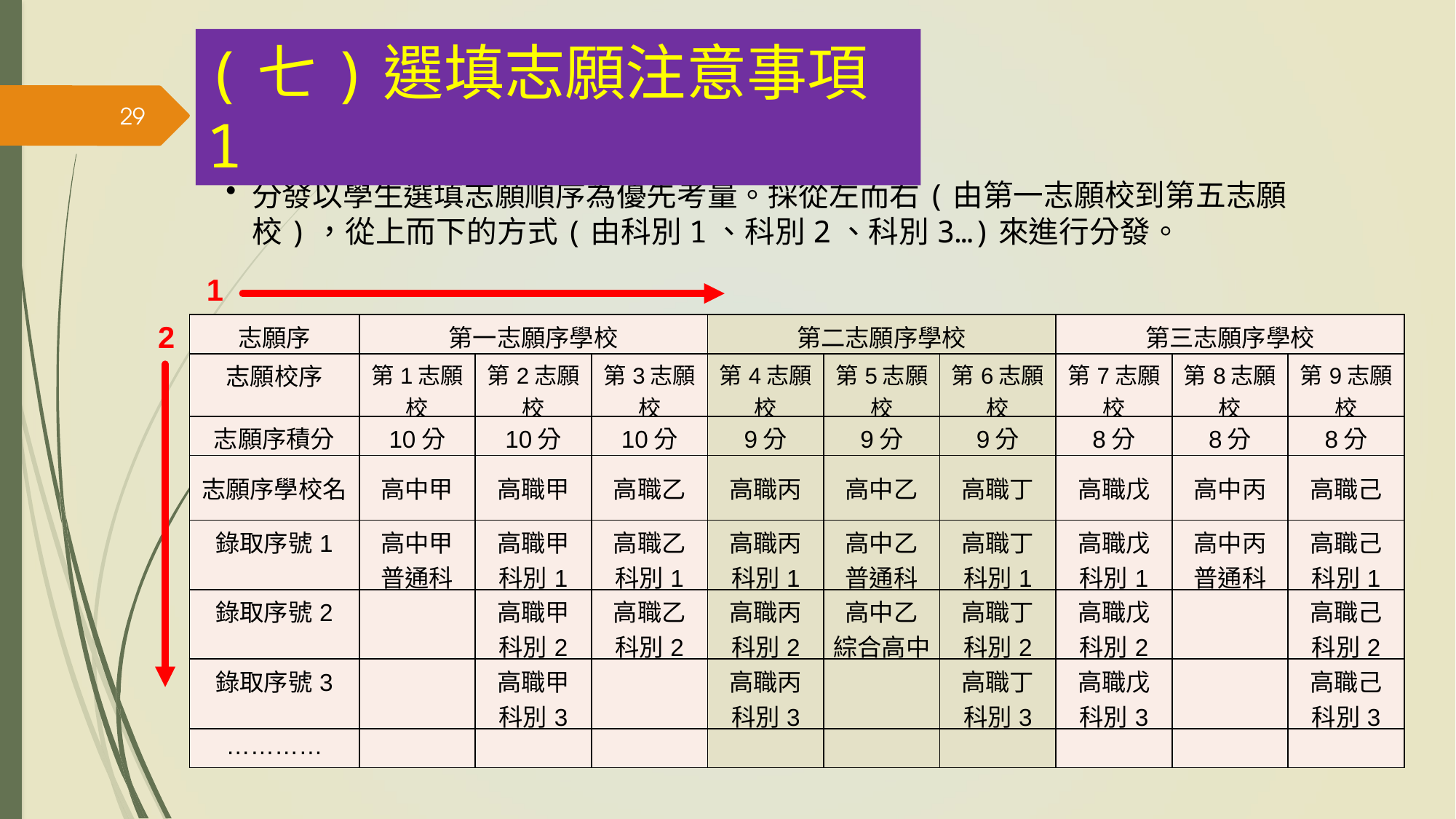

(七)選填志願注意事項1
29
分發以學生選填志願順序為優先考量。採從左而右(由第一志願校到第五志願校)，從上而下的方式(由科別1、科別2、科別3…)來進行分發。

1
2
| 志願序 | 第一志願序學校 |  |  | 第二志願序學校 |  |  | 第三志願序學校 |  |  |
| --- | --- | --- | --- | --- | --- | --- | --- | --- | --- |
| 志願校序 | 第1志願校 | 第2志願校 | 第3志願校 | 第4志願校 | 第5志願校 | 第6志願校 | 第7志願校 | 第8志願校 | 第9志願校 |
| 志願序積分 | 10分 | 10分 | 10分 | 9分 | 9分 | 9分 | 8分 | 8分 | 8分 |
| 志願序學校名 | 高中甲 | 高職甲 | 高職乙 | 高職丙 | 高中乙 | 高職丁 | 高職戊 | 高中丙 | 高職己 |
| 錄取序號1 | 高中甲 普通科 | 高職甲 科別1 | 高職乙 科別1 | 高職丙 科別1 | 高中乙 普通科 | 高職丁 科別1 | 高職戊 科別1 | 高中丙 普通科 | 高職己 科別1 |
| 錄取序號2 |  | 高職甲 科別2 | 高職乙 科別2 | 高職丙 科別2 | 高中乙 綜合高中 | 高職丁 科別2 | 高職戊 科別2 |  | 高職己 科別2 |
| 錄取序號3 |  | 高職甲 科別3 |  | 高職丙 科別3 |  | 高職丁 科別3 | 高職戊 科別3 |  | 高職己 科別3 |
| ………… |  |  |  |  |  |  |  |  |  |